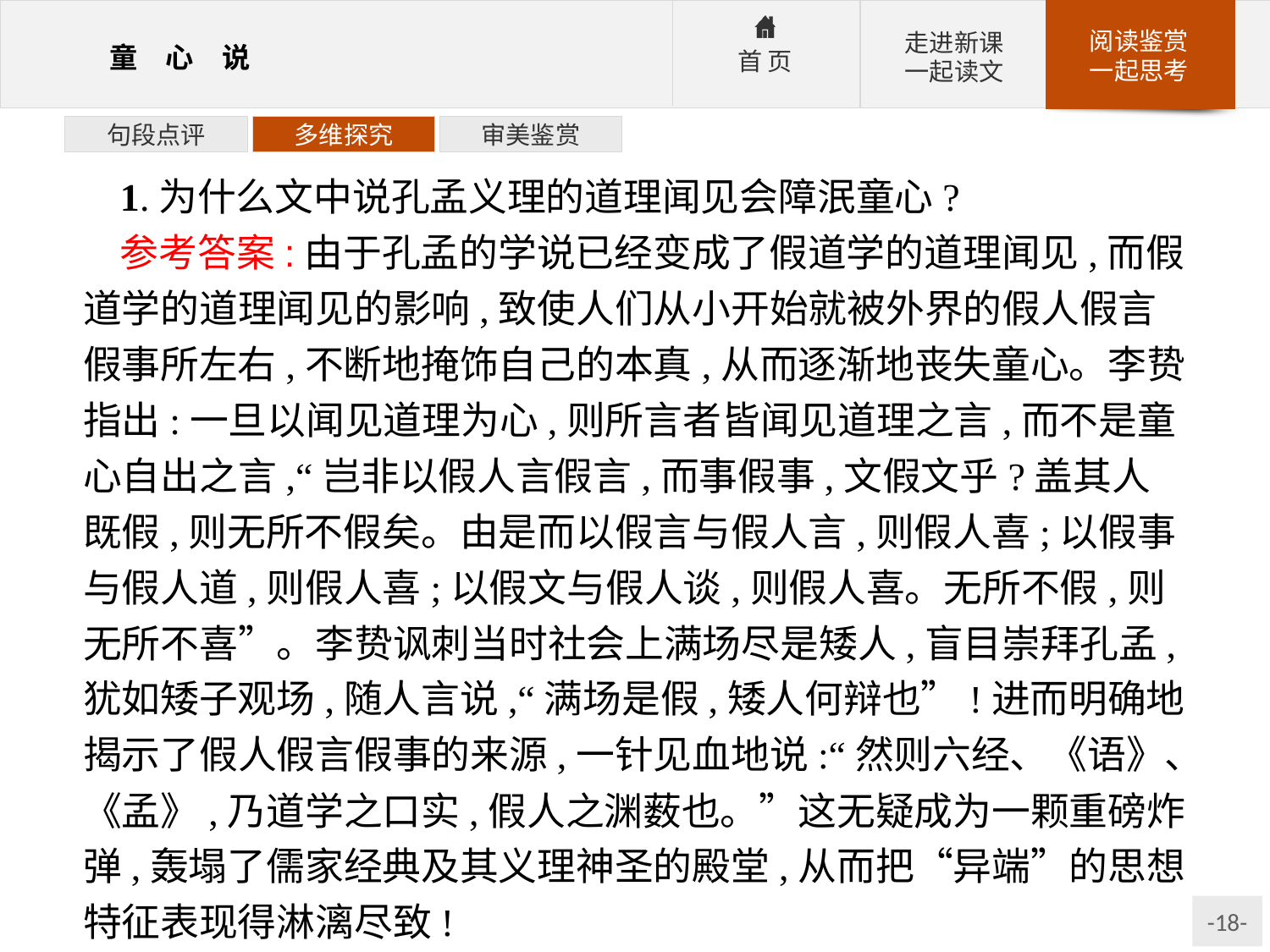

句段点评
多维探究
审美鉴赏
1.为什么文中说孔孟义理的道理闻见会障泯童心?
参考答案:由于孔孟的学说已经变成了假道学的道理闻见,而假道学的道理闻见的影响,致使人们从小开始就被外界的假人假言假事所左右,不断地掩饰自己的本真,从而逐渐地丧失童心。李贽指出:一旦以闻见道理为心,则所言者皆闻见道理之言,而不是童心自出之言,“岂非以假人言假言,而事假事,文假文乎?盖其人既假,则无所不假矣。由是而以假言与假人言,则假人喜;以假事与假人道,则假人喜;以假文与假人谈,则假人喜。无所不假,则无所不喜”。李贽讽刺当时社会上满场尽是矮人,盲目崇拜孔孟,犹如矮子观场,随人言说,“满场是假,矮人何辩也”!进而明确地揭示了假人假言假事的来源,一针见血地说:“然则六经、《语》、《孟》,乃道学之口实,假人之渊薮也。”这无疑成为一颗重磅炸弹,轰塌了儒家经典及其义理神圣的殿堂,从而把“异端”的思想特征表现得淋漓尽致!